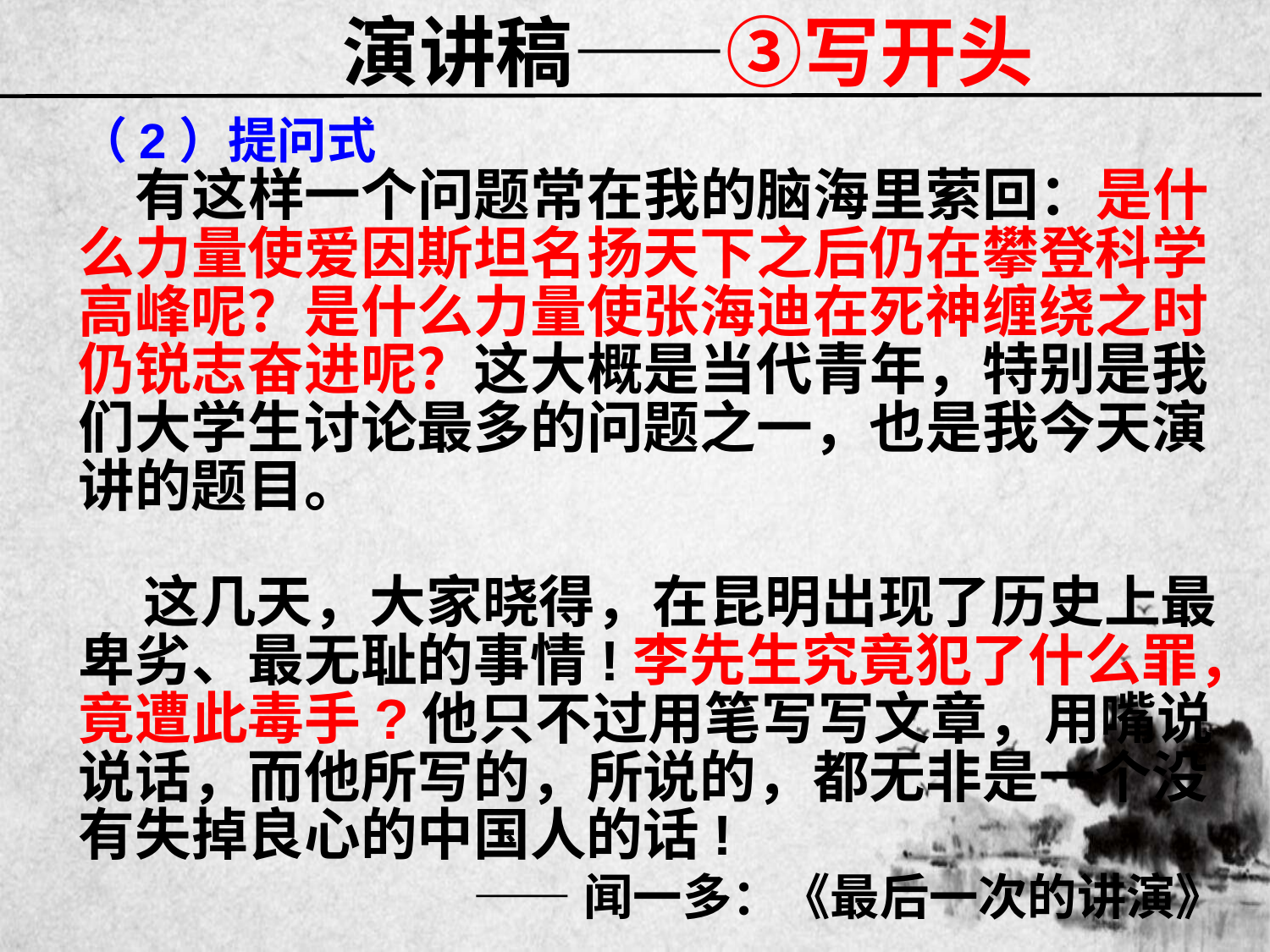

# 演讲稿——③写开头
（2）提问式
    有这样一个问题常在我的脑海里萦回：是什么力量使爱因斯坦名扬天下之后仍在攀登科学高峰呢？是什么力量使张海迪在死神缠绕之时仍锐志奋进呢？这大概是当代青年，特别是我们大学生讨论最多的问题之一，也是我今天演讲的题目。

    这几天，大家晓得，在昆明出现了历史上最卑劣、最无耻的事情!李先生究竟犯了什么罪，竟遭此毒手?他只不过用笔写写文章，用嘴说说话，而他所写的，所说的，都无非是一个没有失掉良心的中国人的话!
——闻一多：《最后一次的讲演》